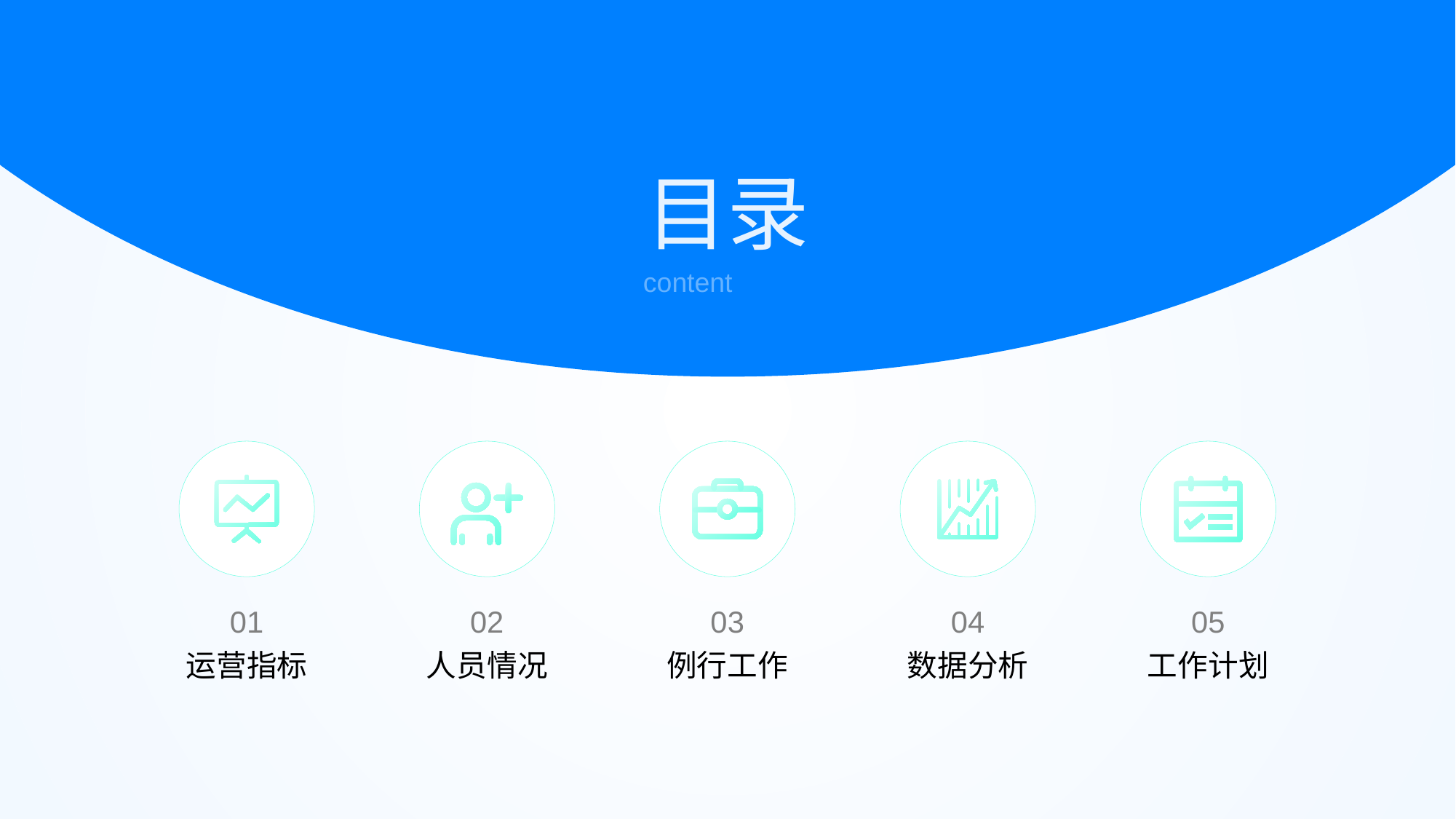

目录
content

01
运营指标

02
人员情况

03
例行工作

04
数据分析

05
工作计划